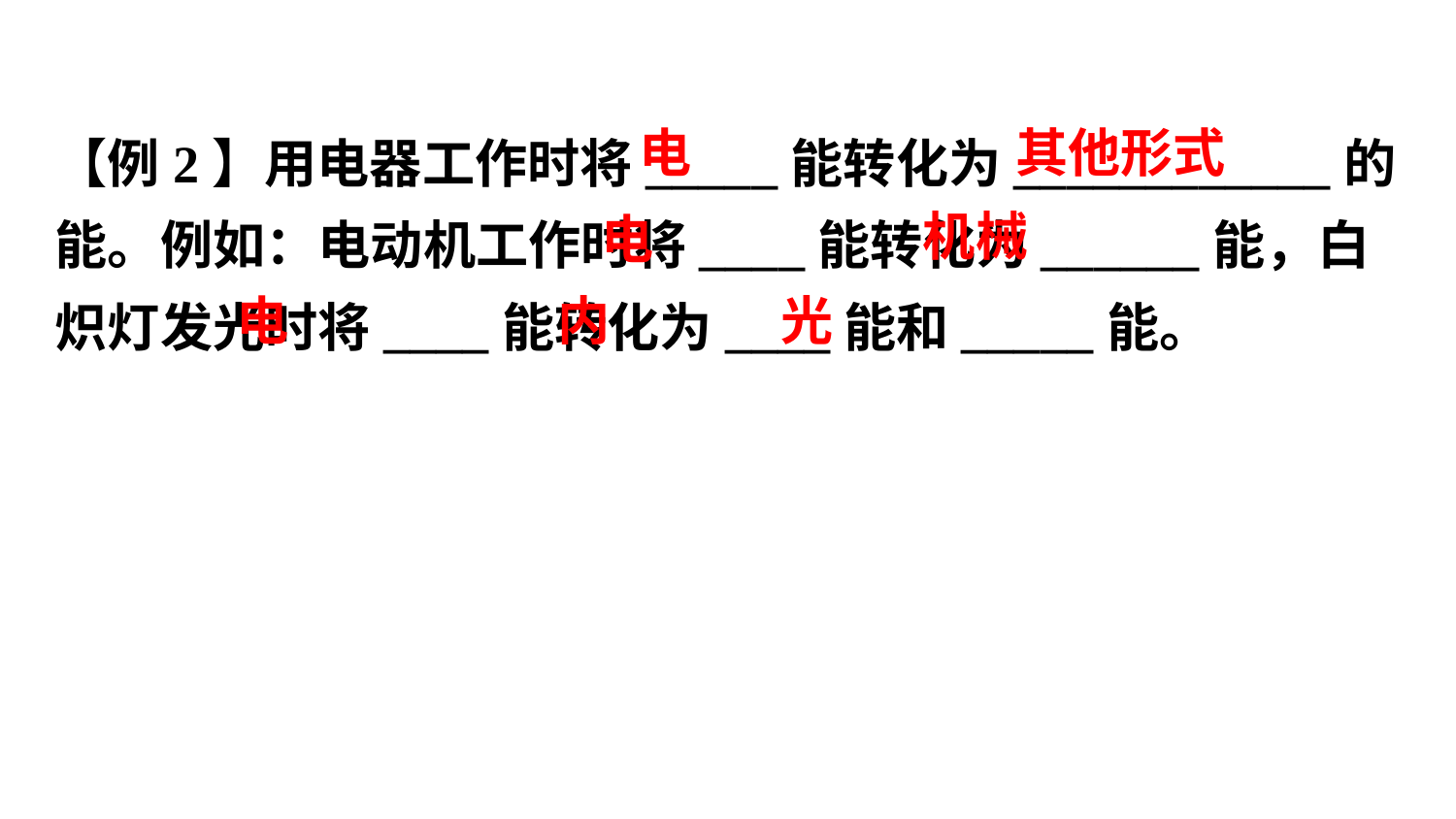

【例2】用电器工作时将_____能转化为____________的能。例如：电动机工作时将____能转化为______能，白炽灯发光时将____能转化为____能和_____能。
电
其他形式
机械
电
电
内
光